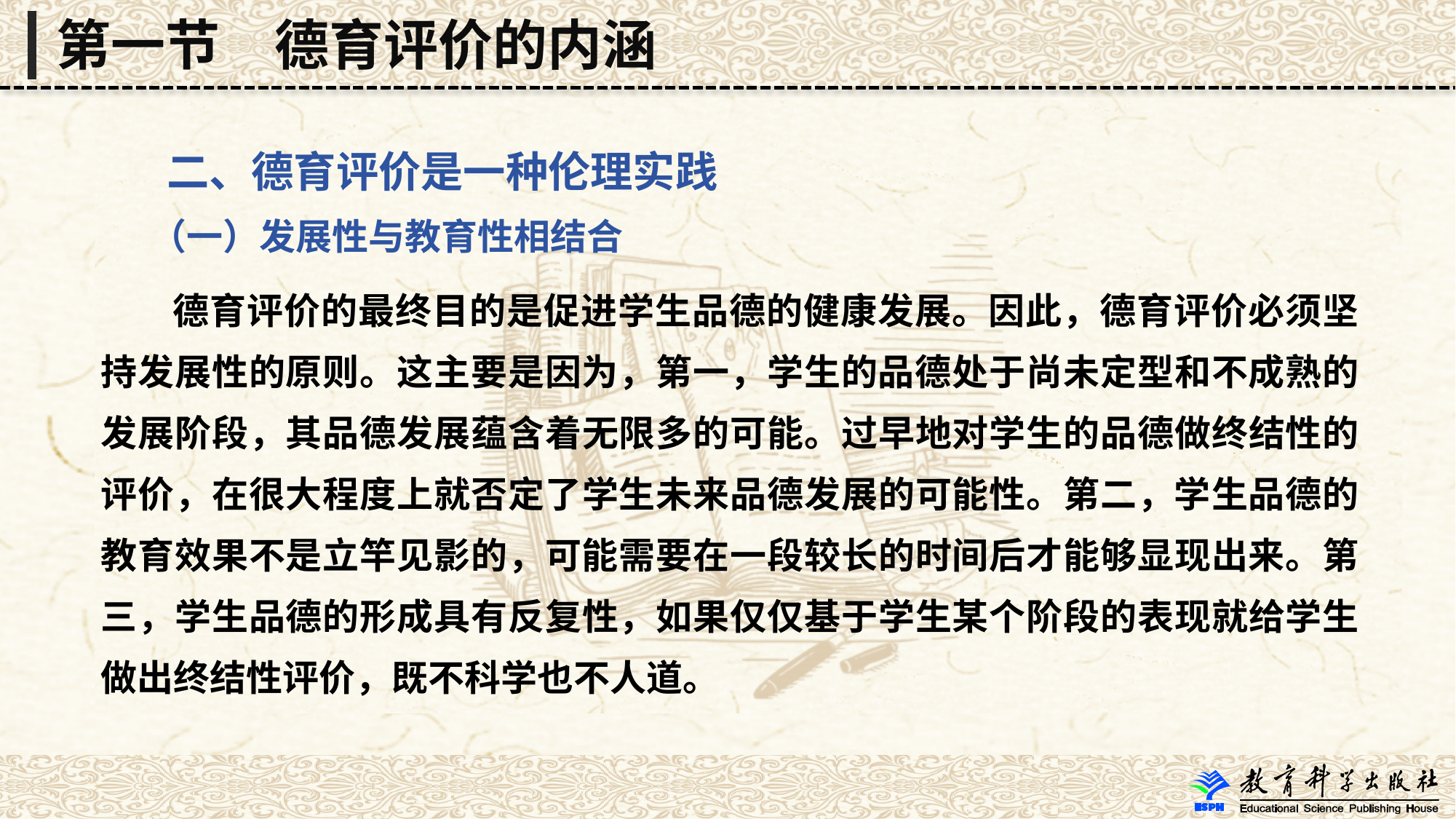

第一节　德育评价的内涵
       二、德育评价是一种伦理实践
     （一）发展性与教育性相结合

       德育评价的最终目的是促进学生品德的健康发展。因此，德育评价必须坚持发展性的原则。这主要是因为，第一，学生的品德处于尚未定型和不成熟的发展阶段，其品德发展蕴含着无限多的可能。过早地对学生的品德做终结性的评价，在很大程度上就否定了学生未来品德发展的可能性。第二，学生品德的教育效果不是立竿见影的，可能需要在一段较长的时间后才能够显现出来。第三，学生品德的形成具有反复性，如果仅仅基于学生某个阶段的表现就给学生做出终结性评价，既不科学也不人道。